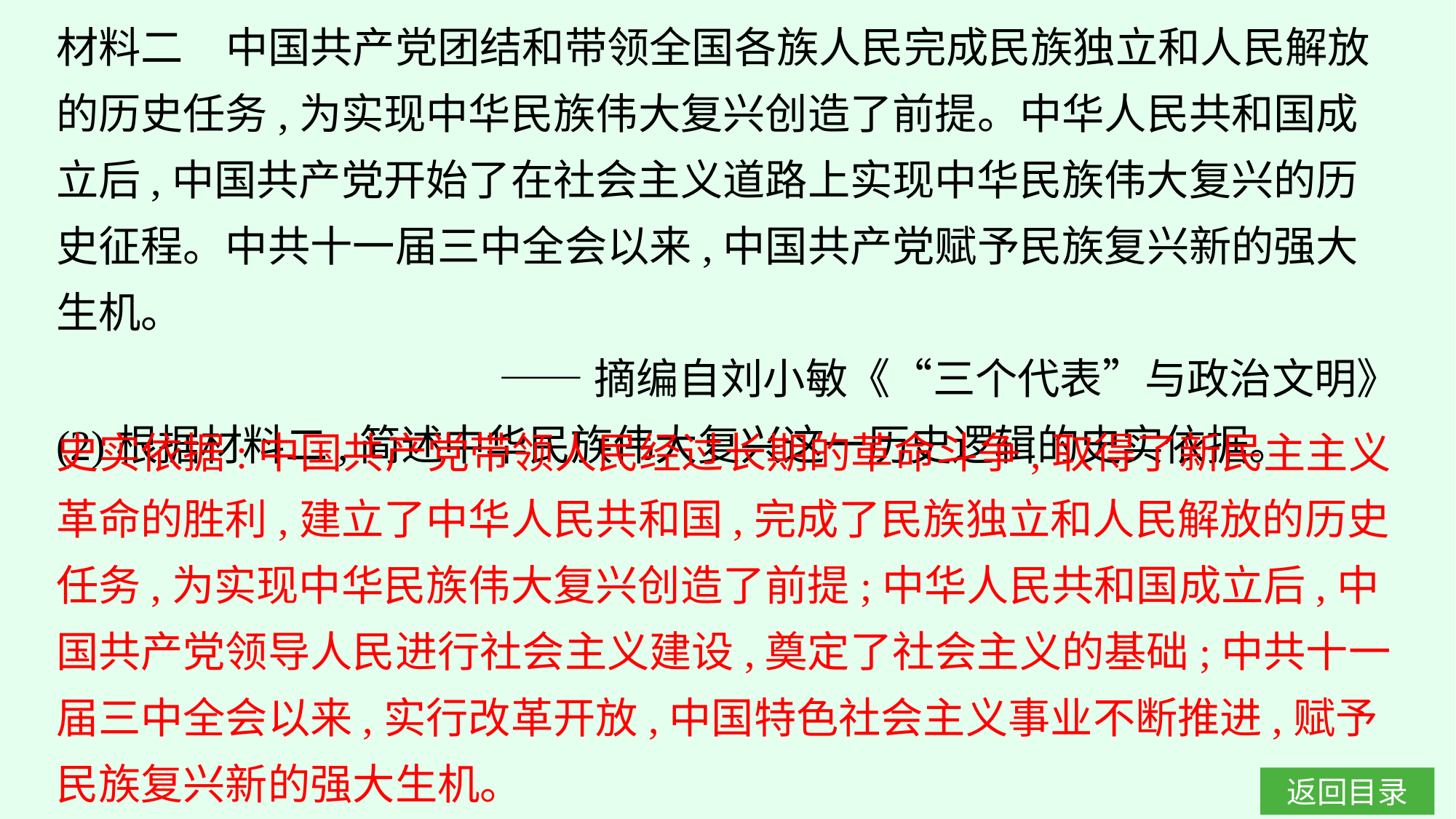

材料二　中国共产党团结和带领全国各族人民完成民族独立和人民解放的历史任务,为实现中华民族伟大复兴创造了前提。中华人民共和国成立后,中国共产党开始了在社会主义道路上实现中华民族伟大复兴的历史征程。中共十一届三中全会以来,中国共产党赋予民族复兴新的强大生机。
——摘编自刘小敏《“三个代表”与政治文明》
(2)根据材料二,简述中华民族伟大复兴这一历史逻辑的史实依据。
史实依据:中国共产党带领人民经过长期的革命斗争,取得了新民主主义革命的胜利,建立了中华人民共和国,完成了民族独立和人民解放的历史任务,为实现中华民族伟大复兴创造了前提;中华人民共和国成立后,中国共产党领导人民进行社会主义建设,奠定了社会主义的基础;中共十一届三中全会以来,实行改革开放,中国特色社会主义事业不断推进,赋予民族复兴新的强大生机。